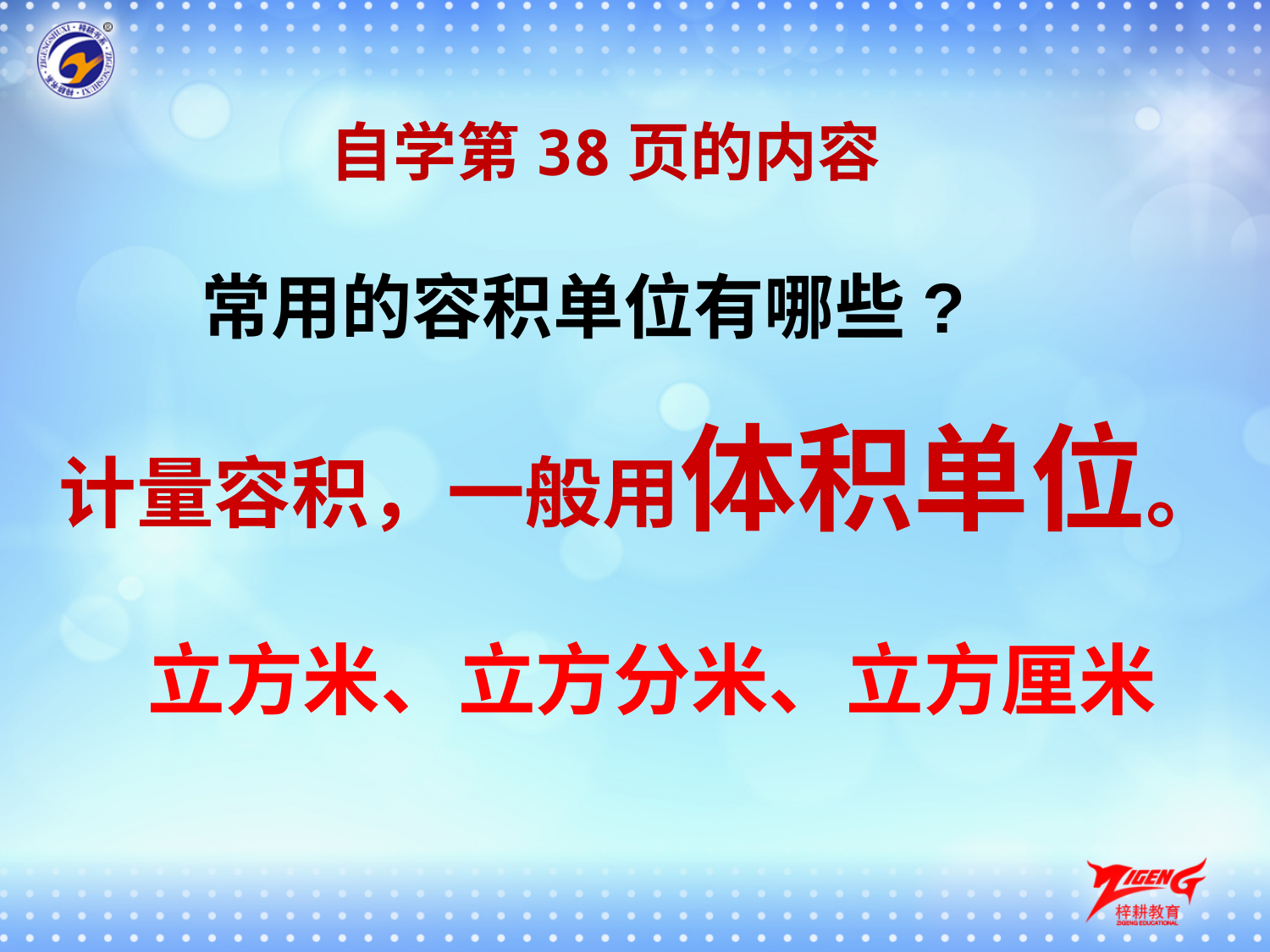

自学第38页的内容
常用的容积单位有哪些?
计量容积，一般用体积单位。
立方米、立方分米、立方厘米